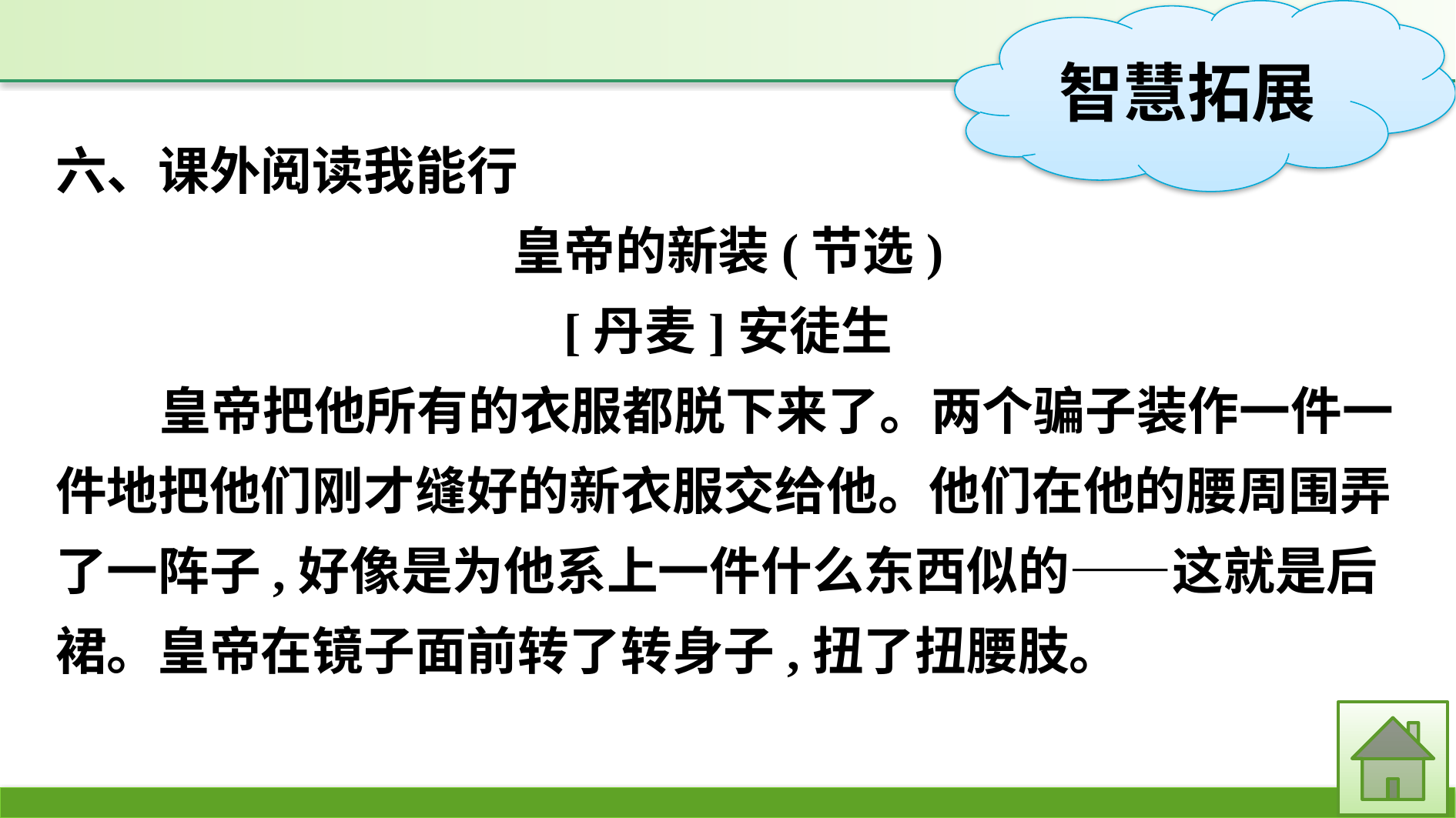

六、课外阅读我能行
皇帝的新装(节选)
[丹麦]安徒生
皇帝把他所有的衣服都脱下来了。两个骗子装作一件一件地把他们刚才缝好的新衣服交给他。他们在他的腰周围弄了一阵子,好像是为他系上一件什么东西似的——这就是后裙。皇帝在镜子面前转了转身子,扭了扭腰肢。